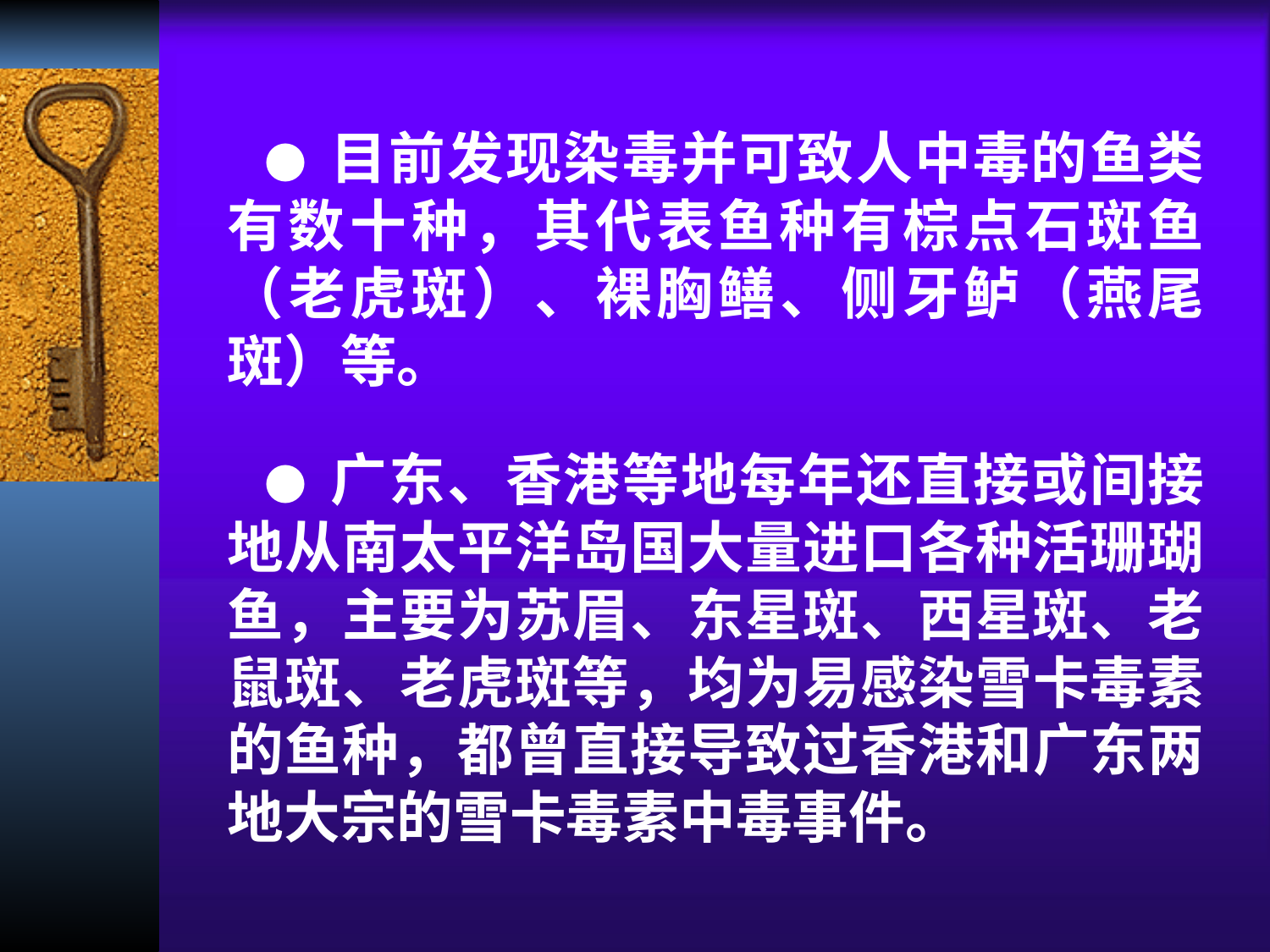

● 目前发现染毒并可致人中毒的鱼类有数十种，其代表鱼种有棕点石斑鱼（老虎斑）、裸胸鳝、侧牙鲈（燕尾斑）等。

● 广东、香港等地每年还直接或间接地从南太平洋岛国大量进口各种活珊瑚鱼，主要为苏眉、东星斑、西星斑、老鼠斑、老虎斑等，均为易感染雪卡毒素的鱼种，都曾直接导致过香港和广东两地大宗的雪卡毒素中毒事件。